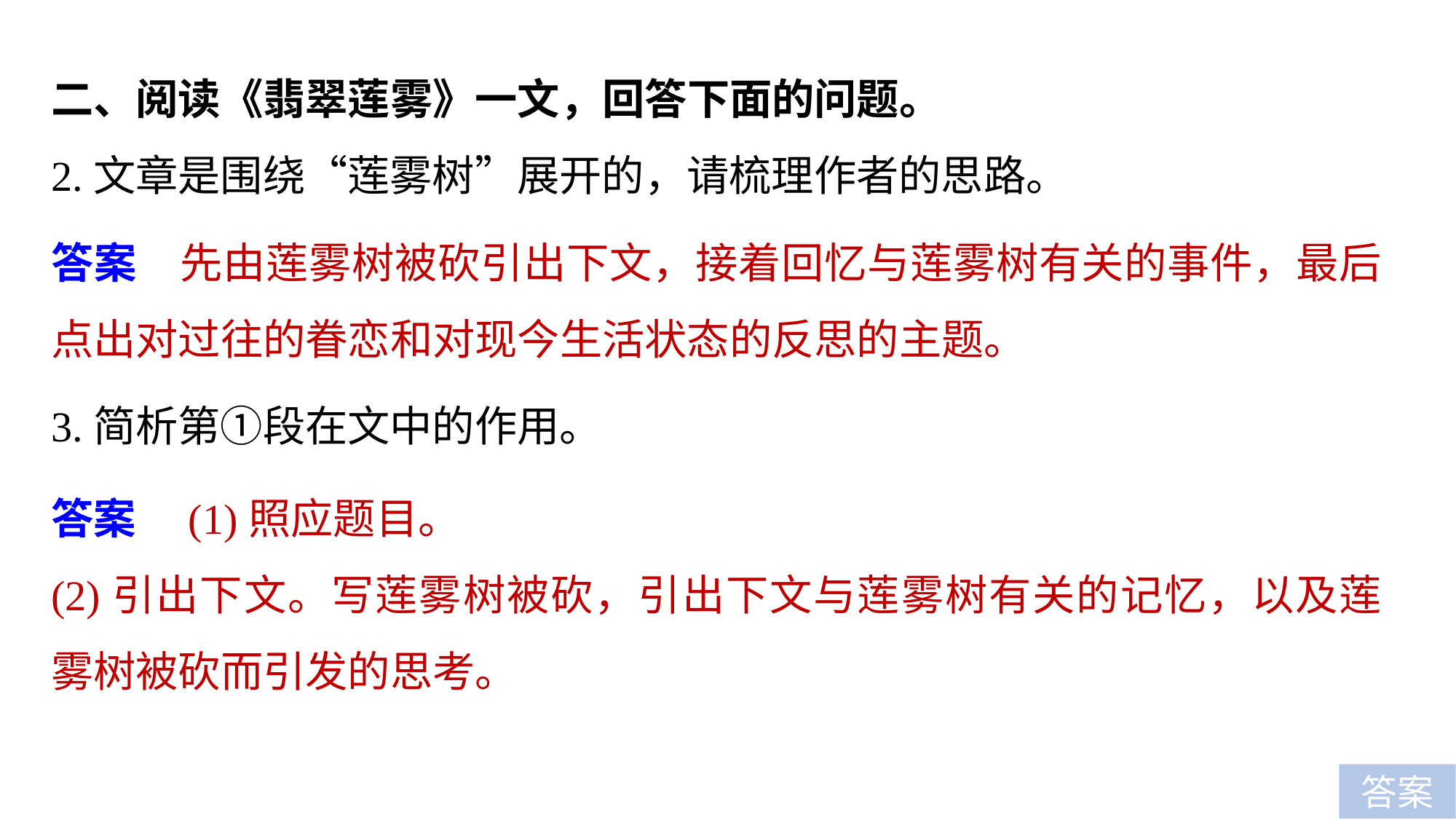

二、阅读《翡翠莲雾》一文，回答下面的问题。
2.文章是围绕“莲雾树”展开的，请梳理作者的思路。
答案　先由莲雾树被砍引出下文，接着回忆与莲雾树有关的事件，最后点出对过往的眷恋和对现今生活状态的反思的主题。
3.简析第①段在文中的作用。
答案　(1)照应题目。
(2)引出下文。写莲雾树被砍，引出下文与莲雾树有关的记忆，以及莲雾树被砍而引发的思考。
答案